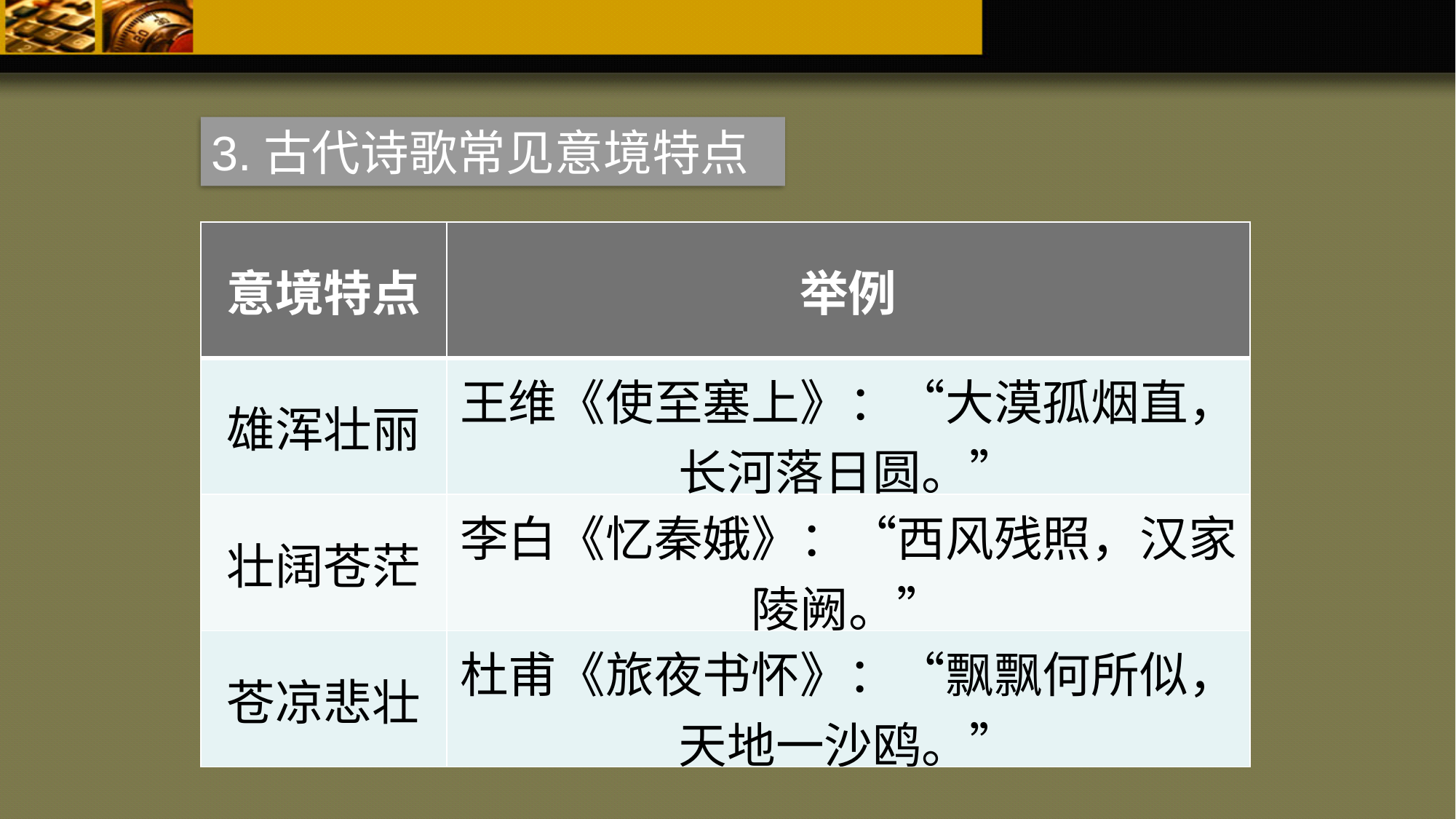

3.古代诗歌常见意境特点
| 意境特点 | 举例 |
| --- | --- |
| 雄浑壮丽 | 王维《使至塞上》：“大漠孤烟直，长河落日圆。” |
| 壮阔苍茫 | 李白《忆秦娥》：“西风残照，汉家陵阙。” |
| 苍凉悲壮 | 杜甫《旅夜书怀》：“飘飘何所似，天地一沙鸥。” |